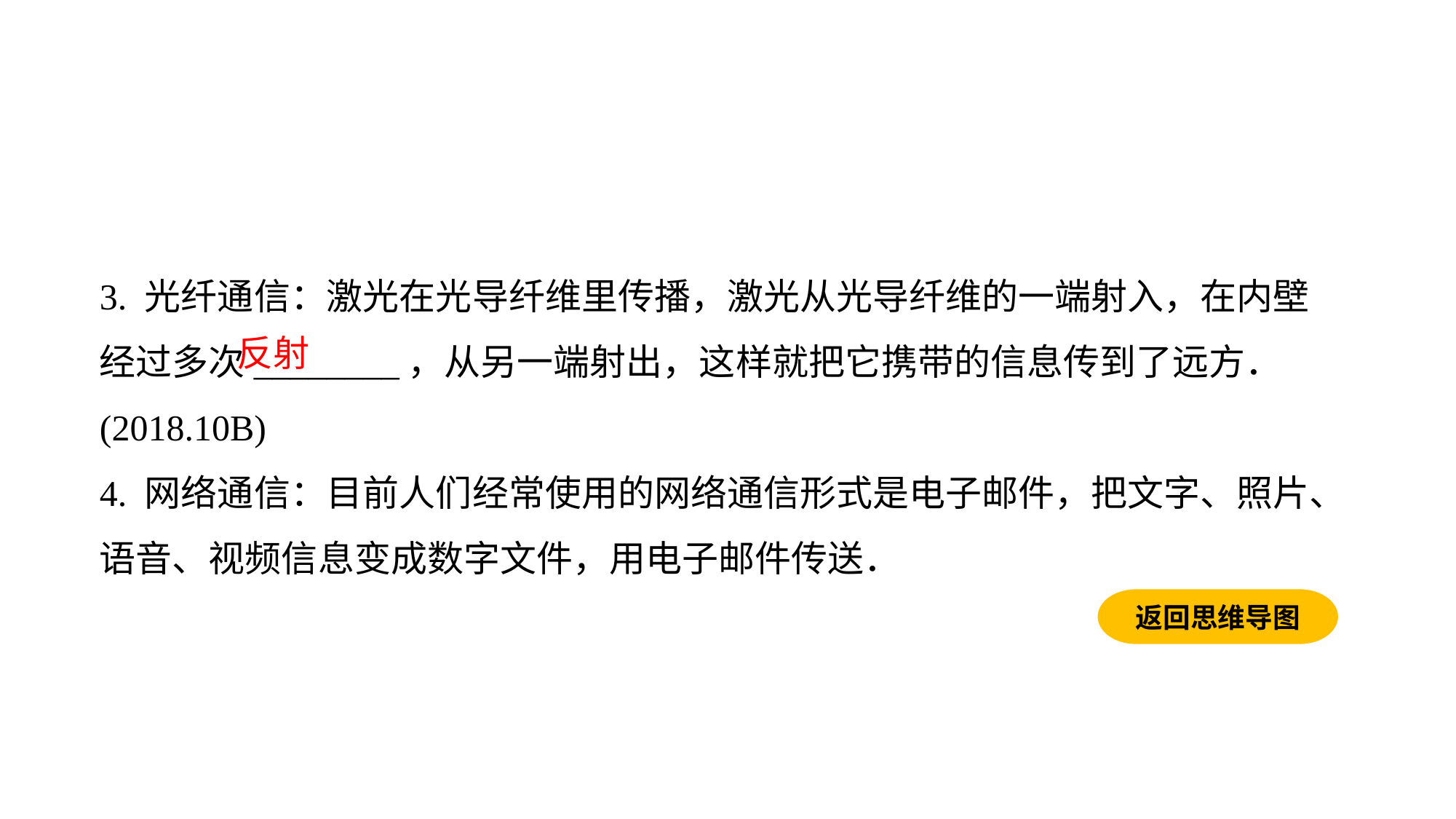

3. 光纤通信：激光在光导纤维里传播，激光从光导纤维的一端射入，在内壁经过多次________，从另一端射出，这样就把它携带的信息传到了远方．(2018.10B)
4. 网络通信：目前人们经常使用的网络通信形式是电子邮件，把文字、照片、语音、视频信息变成数字文件，用电子邮件传送．
反射
返回思维导图